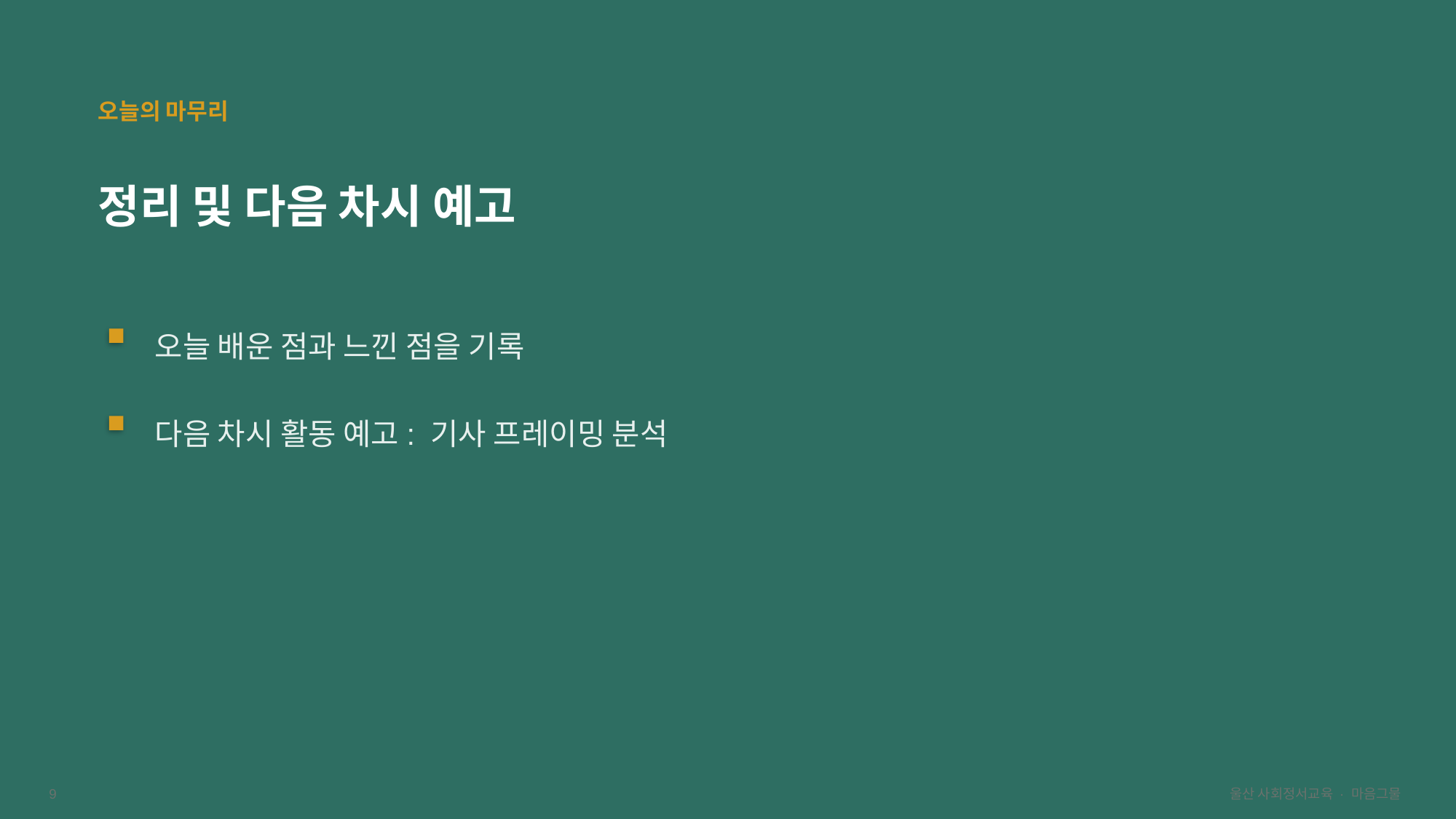

오늘의 마무리
정리 및 다음 차시 예고
오늘 배운 점과 느낀 점을 기록

다음 차시 활동 예고: 기사 프레이밍 분석

9
울산 사회정서교육 · 마음그물